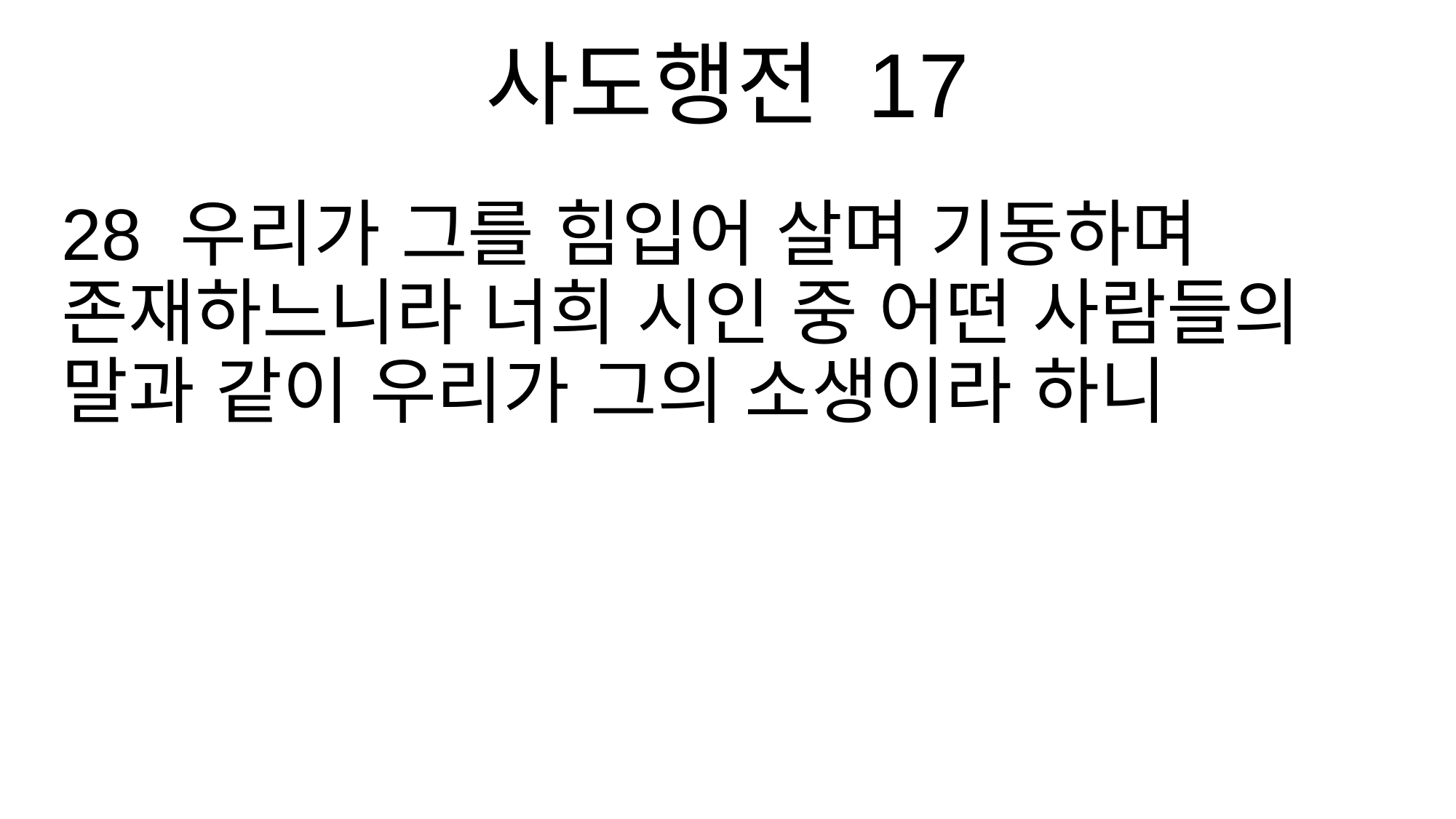

사도행전 17
28 우리가 그를 힘입어 살며 기동하며 존재하느니라 너희 시인 중 어떤 사람들의 말과 같이 우리가 그의 소생이라 하니